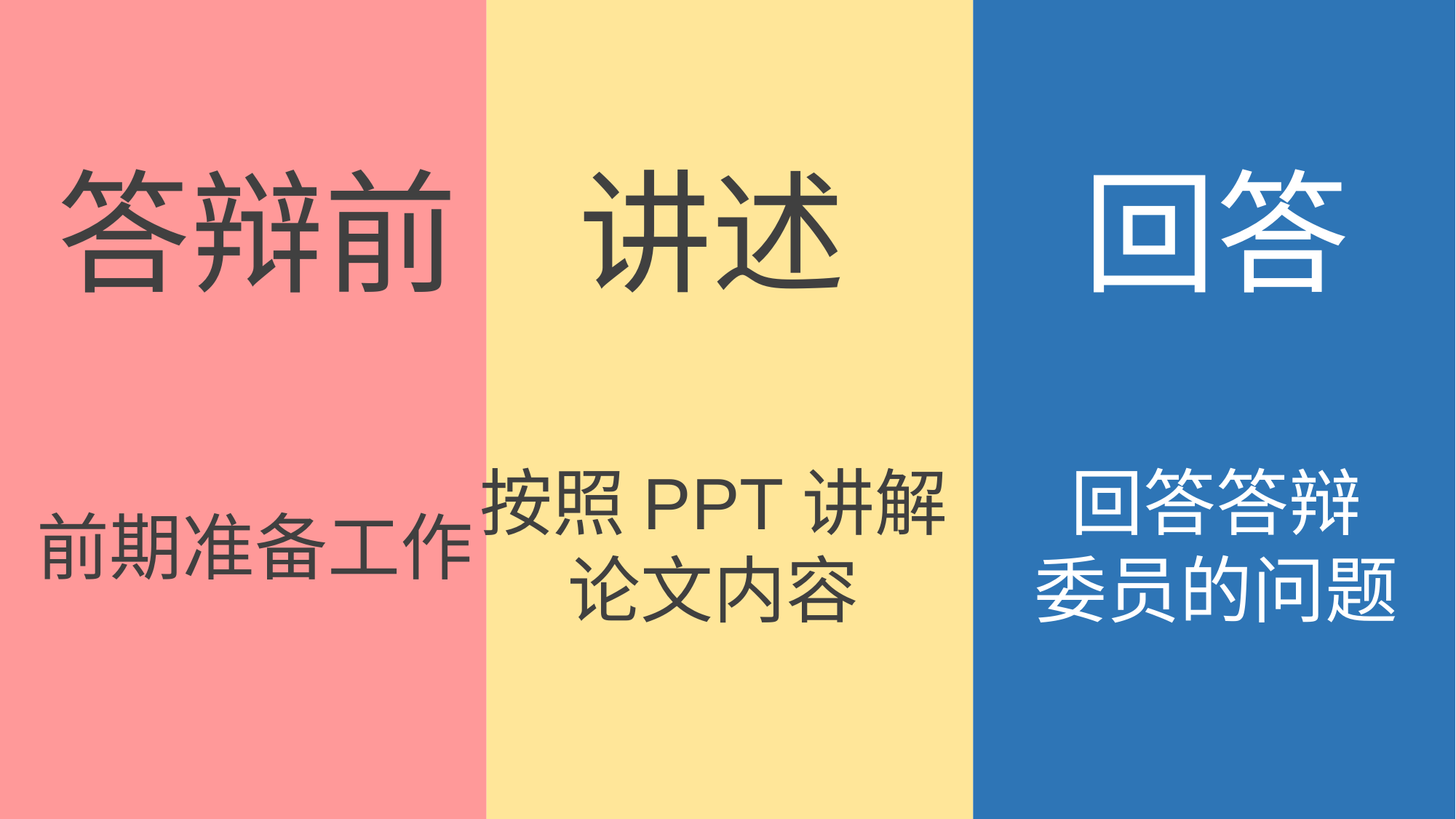

答辩前
讲述
回答
按照PPT讲解
论文内容
回答答辩
委员的问题
前期准备工作